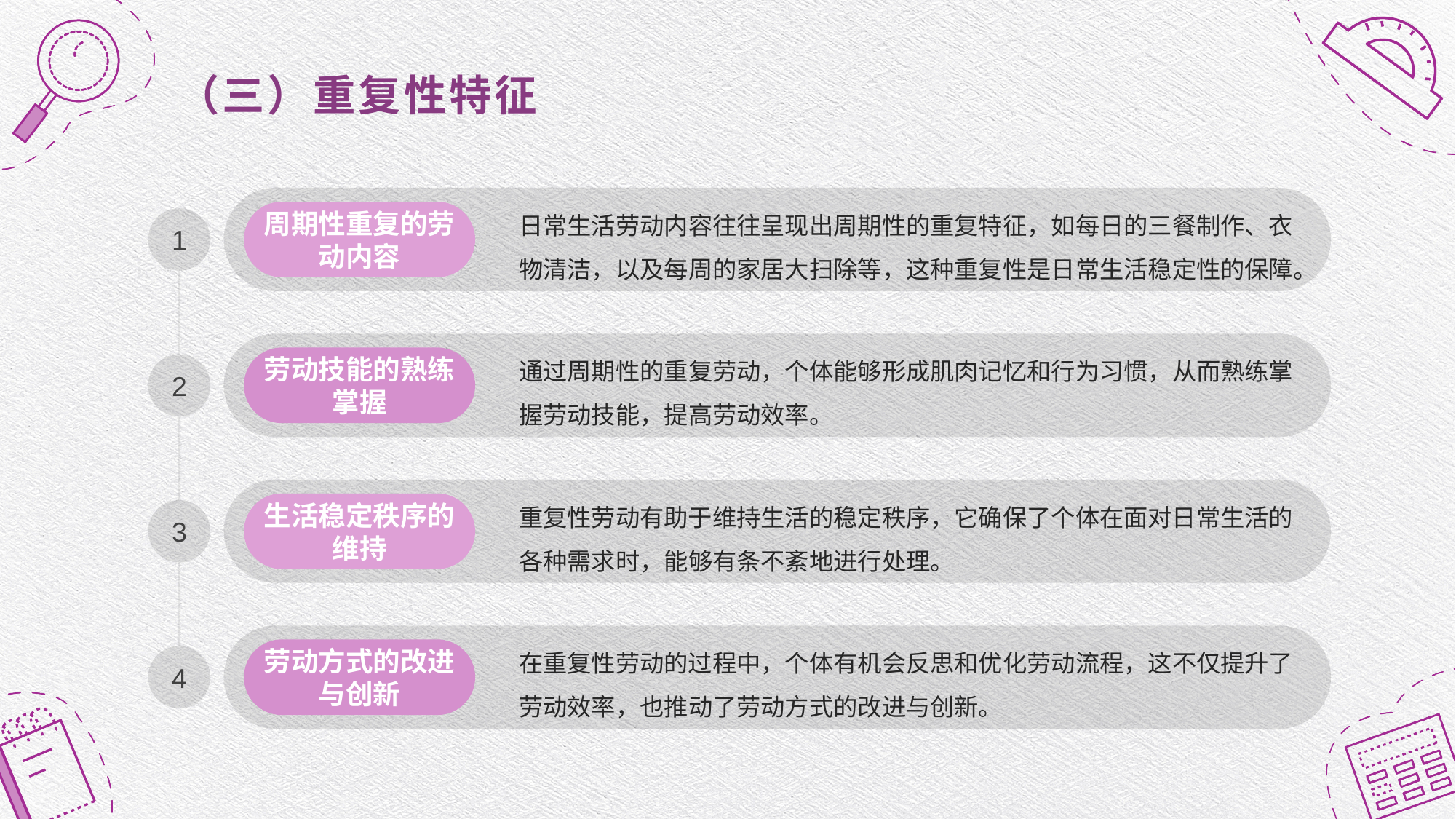

（三）重复性特征

日常生活劳动内容往往呈现出周期性的重复特征，如每日的三餐制作、衣物清洁，以及每周的家居大扫除等，这种重复性是日常生活稳定性的保障。
周期性重复的劳动内容
1

通过周期性的重复劳动，个体能够形成肌肉记忆和行为习惯，从而熟练掌握劳动技能，提高劳动效率。
劳动技能的熟练掌握
2

重复性劳动有助于维持生活的稳定秩序，它确保了个体在面对日常生活的各种需求时，能够有条不紊地进行处理。
生活稳定秩序的维持
3

在重复性劳动的过程中，个体有机会反思和优化劳动流程，这不仅提升了劳动效率，也推动了劳动方式的改进与创新。
劳动方式的改进与创新
4